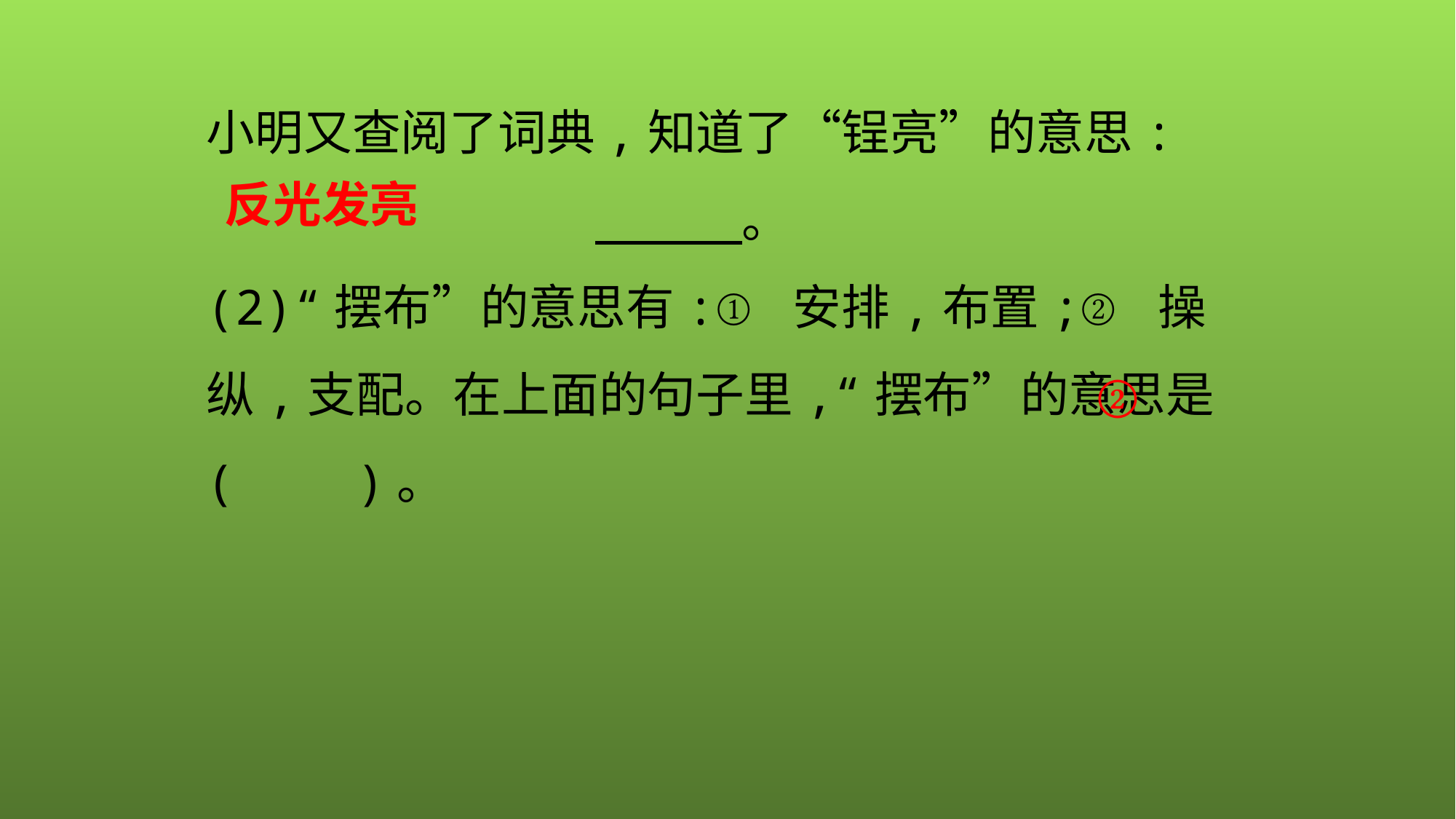

小明又查阅了词典,知道了“锃亮”的意思:　　　　　　　　　　         。
(2)“摆布”的意思有:① 安排,布置;② 操纵,支配。在上面的句子里,“摆布”的意思是(　　)。
反光发亮
②